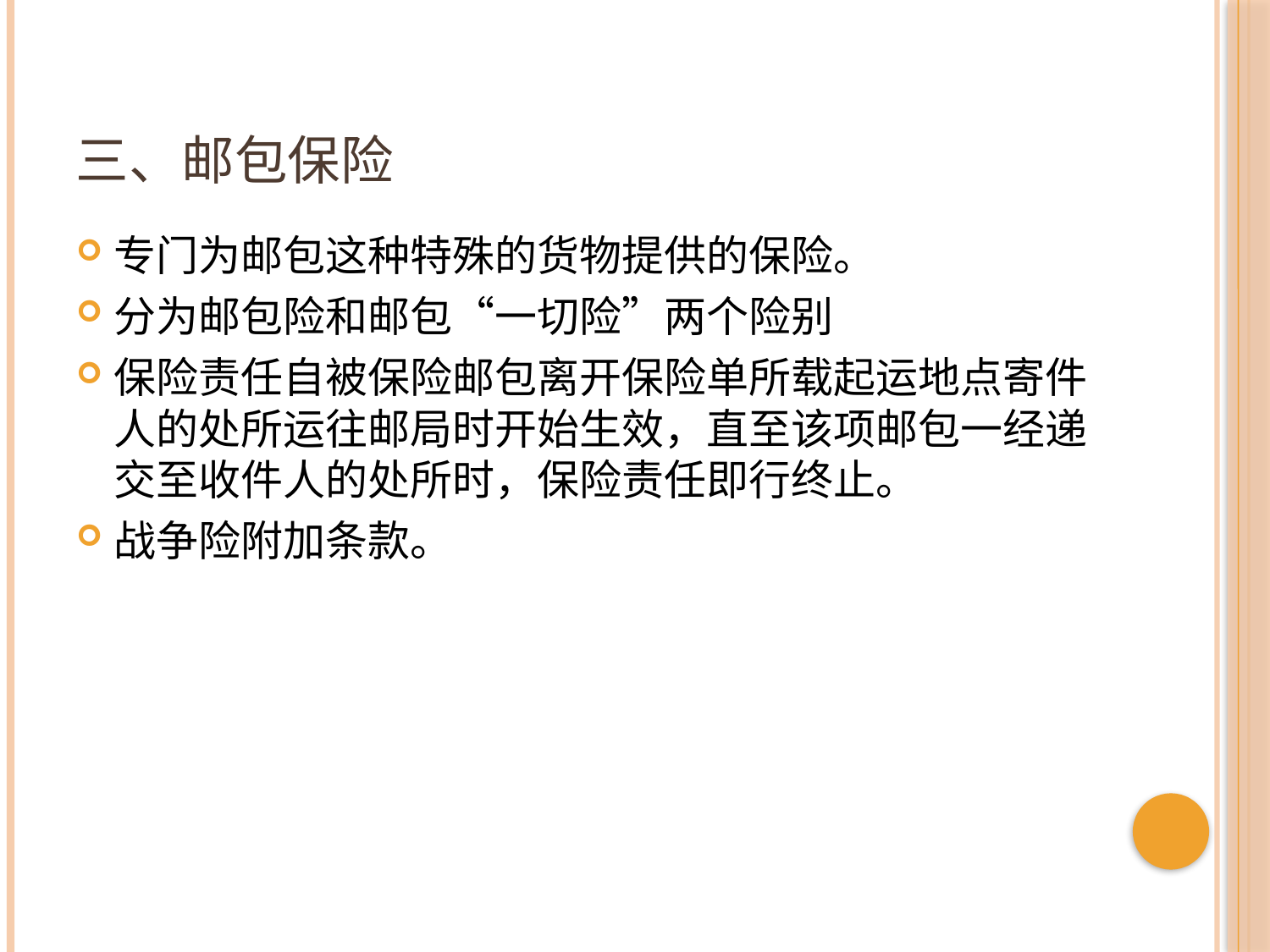

# 三、邮包保险
专门为邮包这种特殊的货物提供的保险。
分为邮包险和邮包“一切险”两个险别
保险责任自被保险邮包离开保险单所载起运地点寄件人的处所运往邮局时开始生效，直至该项邮包一经递交至收件人的处所时，保险责任即行终止。
战争险附加条款。